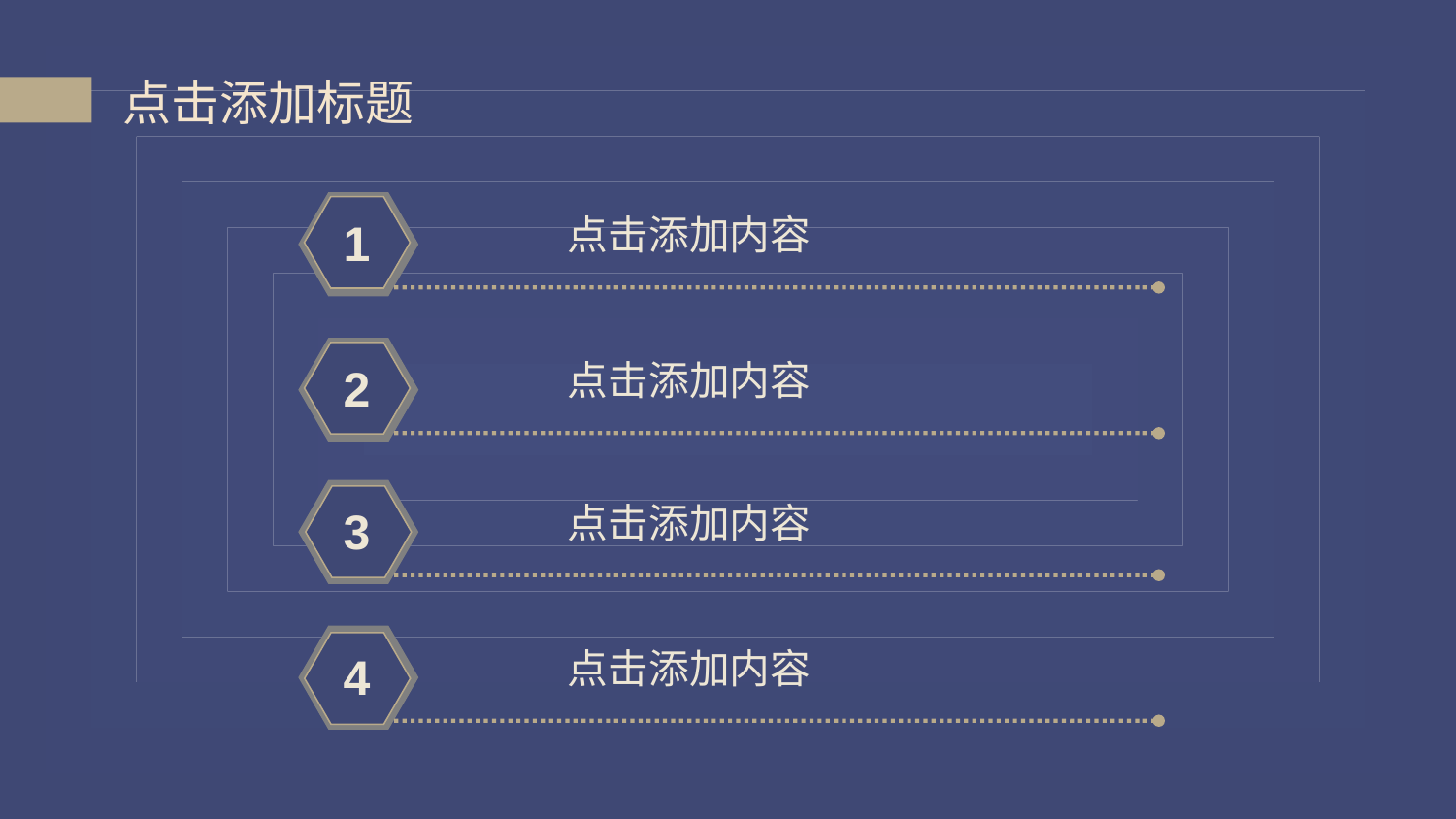

点击添加标题

点击添加内容
1

点击添加内容
2

点击添加内容
3

点击添加内容
4